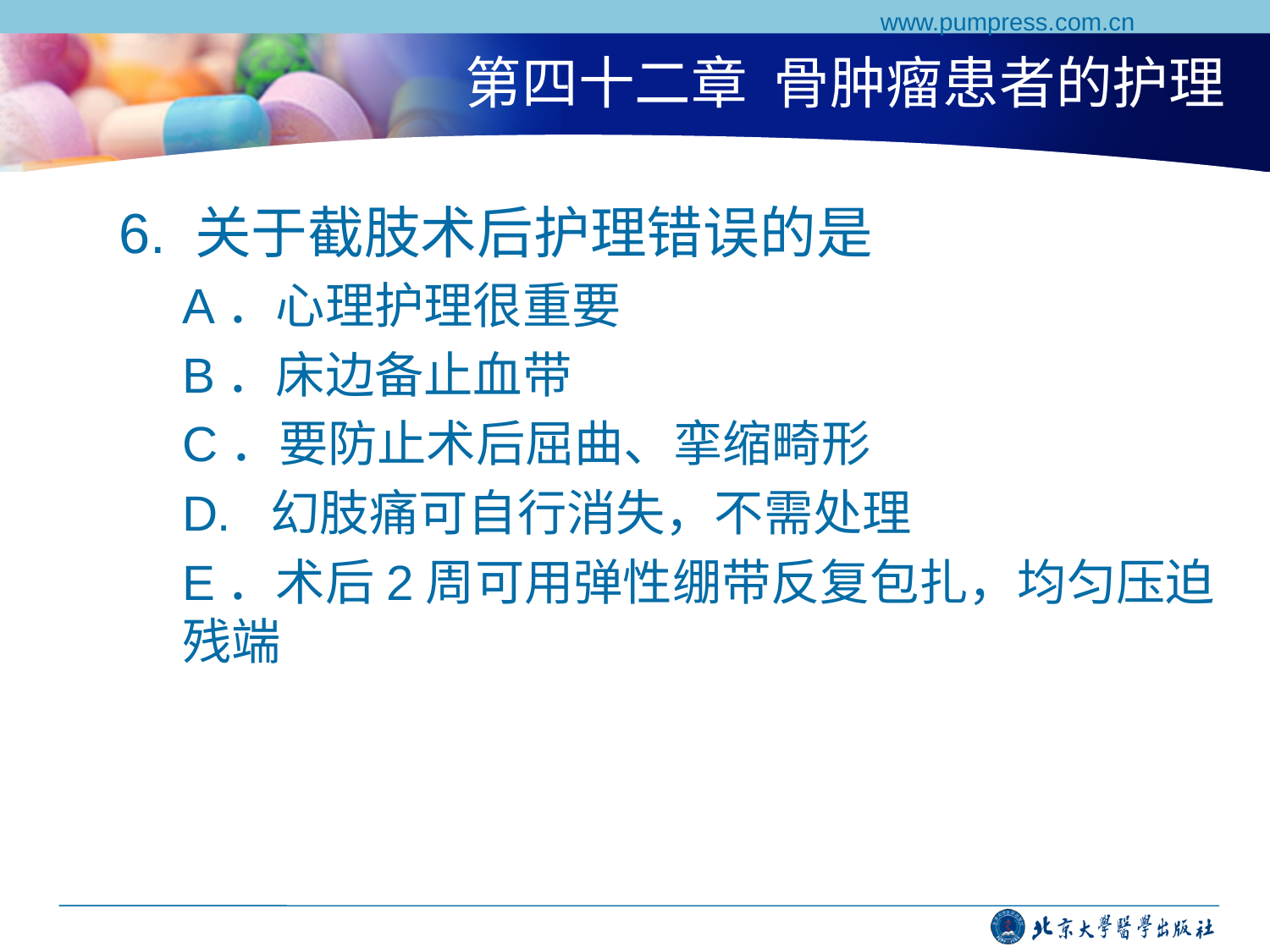

www.pumpress.com.cn
# 第四十二章  骨肿瘤患者的护理
6. 关于截肢术后护理错误的是
A．心理护理很重要
B．床边备止血带
C．要防止术后屈曲、挛缩畸形
D.  幻肢痛可自行消失，不需处理
E．术后2周可用弹性绷带反复包扎，均匀压迫残端